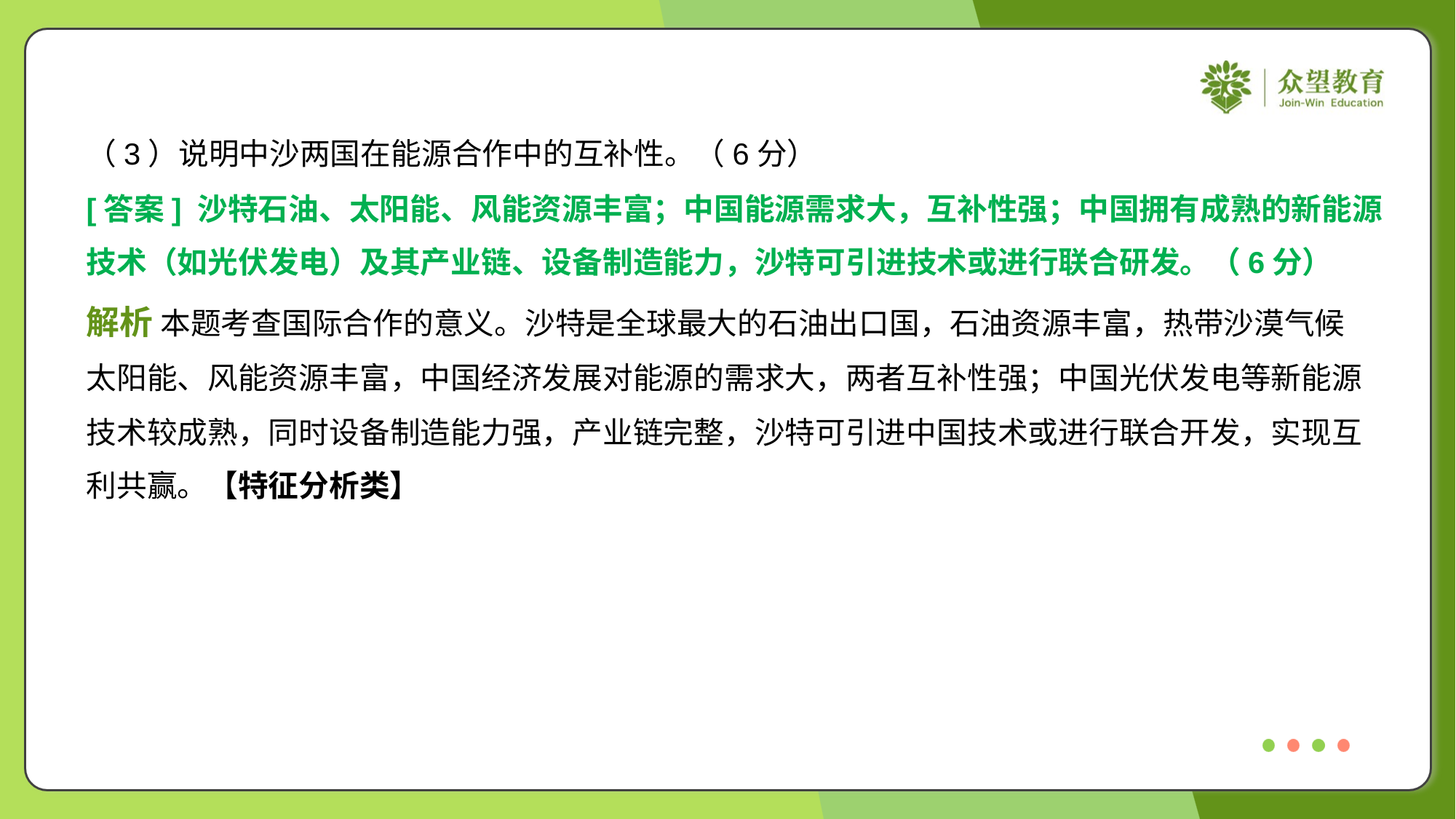

（3）说明中沙两国在能源合作中的互补性。（6分）
[答案] 沙特石油、太阳能、风能资源丰富；中国能源需求大，互补性强；中国拥有成熟的新能源
技术（如光伏发电）及其产业链、设备制造能力，沙特可引进技术或进行联合研发。（6分）
解析 本题考查国际合作的意义。沙特是全球最大的石油出口国，石油资源丰富，热带沙漠气候
太阳能、风能资源丰富，中国经济发展对能源的需求大，两者互补性强；中国光伏发电等新能源
技术较成熟，同时设备制造能力强，产业链完整，沙特可引进中国技术或进行联合开发，实现互
利共赢。【特征分析类】